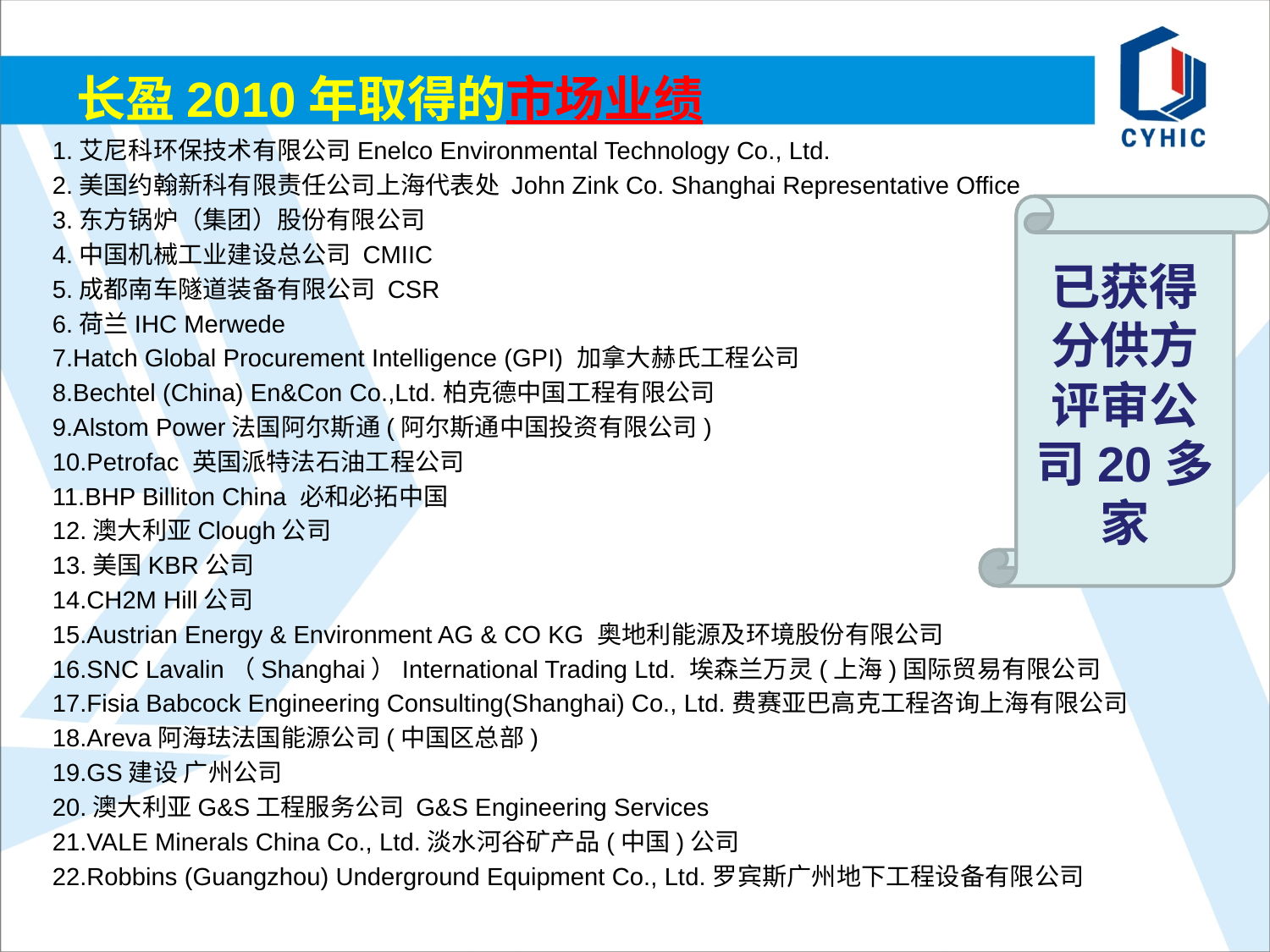

# 长盈2010年取得的市场业绩
1.艾尼科环保技术有限公司Enelco Environmental Technology Co., Ltd.
2.美国约翰新科有限责任公司上海代表处 John Zink Co. Shanghai Representative Office
3.东方锅炉（集团）股份有限公司
4.中国机械工业建设总公司 CMIIC
5.成都南车隧道装备有限公司 CSR
6.荷兰IHC Merwede
7.Hatch Global Procurement Intelligence (GPI) 加拿大赫氏工程公司
8.Bechtel (China) En&Con Co.,Ltd.柏克德中国工程有限公司
9.Alstom Power法国阿尔斯通(阿尔斯通中国投资有限公司)
10.Petrofac 英国派特法石油工程公司
11.BHP Billiton China 必和必拓中国
12.澳大利亚Clough公司
13.美国KBR公司
14.CH2M Hill公司
15.Austrian Energy & Environment AG & CO KG 奥地利能源及环境股份有限公司
16.SNC Lavalin（Shanghai）International Trading Ltd. 埃森兰万灵(上海)国际贸易有限公司
17.Fisia Babcock Engineering Consulting(Shanghai) Co., Ltd.费赛亚巴高克工程咨询上海有限公司
18.Areva阿海珐法国能源公司(中国区总部)
19.GS建设 广州公司
20.澳大利亚G&S工程服务公司 G&S Engineering Services
21.VALE Minerals China Co., Ltd.淡水河谷矿产品(中国)公司
22.Robbins (Guangzhou) Underground Equipment Co., Ltd.罗宾斯广州地下工程设备有限公司

已获得分供方评审公司20多家